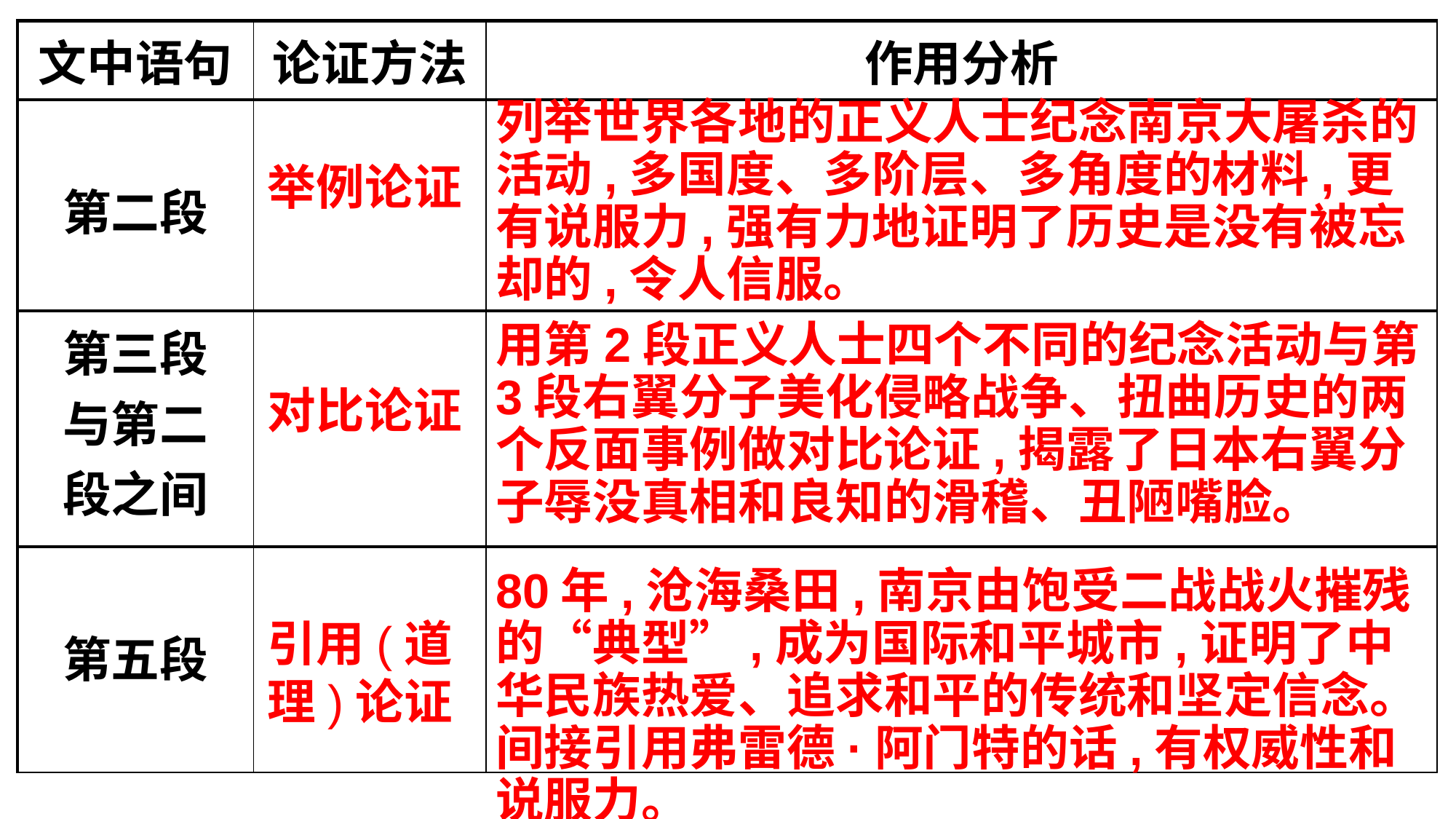

| 文中语句 | 论证方法 | 作用分析 |
| --- | --- | --- |
| 第二段 |  |  |
| 第三段 与第二 段之间 |  |  |
| 第五段 |  |  |
列举世界各地的正义人士纪念南京大屠杀的活动,多国度、多阶层、多角度的材料,更有说服力,强有力地证明了历史是没有被忘却的,令人信服。
举例论证
用第2段正义人士四个不同的纪念活动与第3段右翼分子美化侵略战争、扭曲历史的两个反面事例做对比论证,揭露了日本右翼分子辱没真相和良知的滑稽、丑陋嘴脸。
对比论证
80年,沧海桑田,南京由饱受二战战火摧残的“典型”,成为国际和平城市,证明了中华民族热爱、追求和平的传统和坚定信念。间接引用弗雷德·阿门特的话,有权威性和说服力。
引用(道理)论证